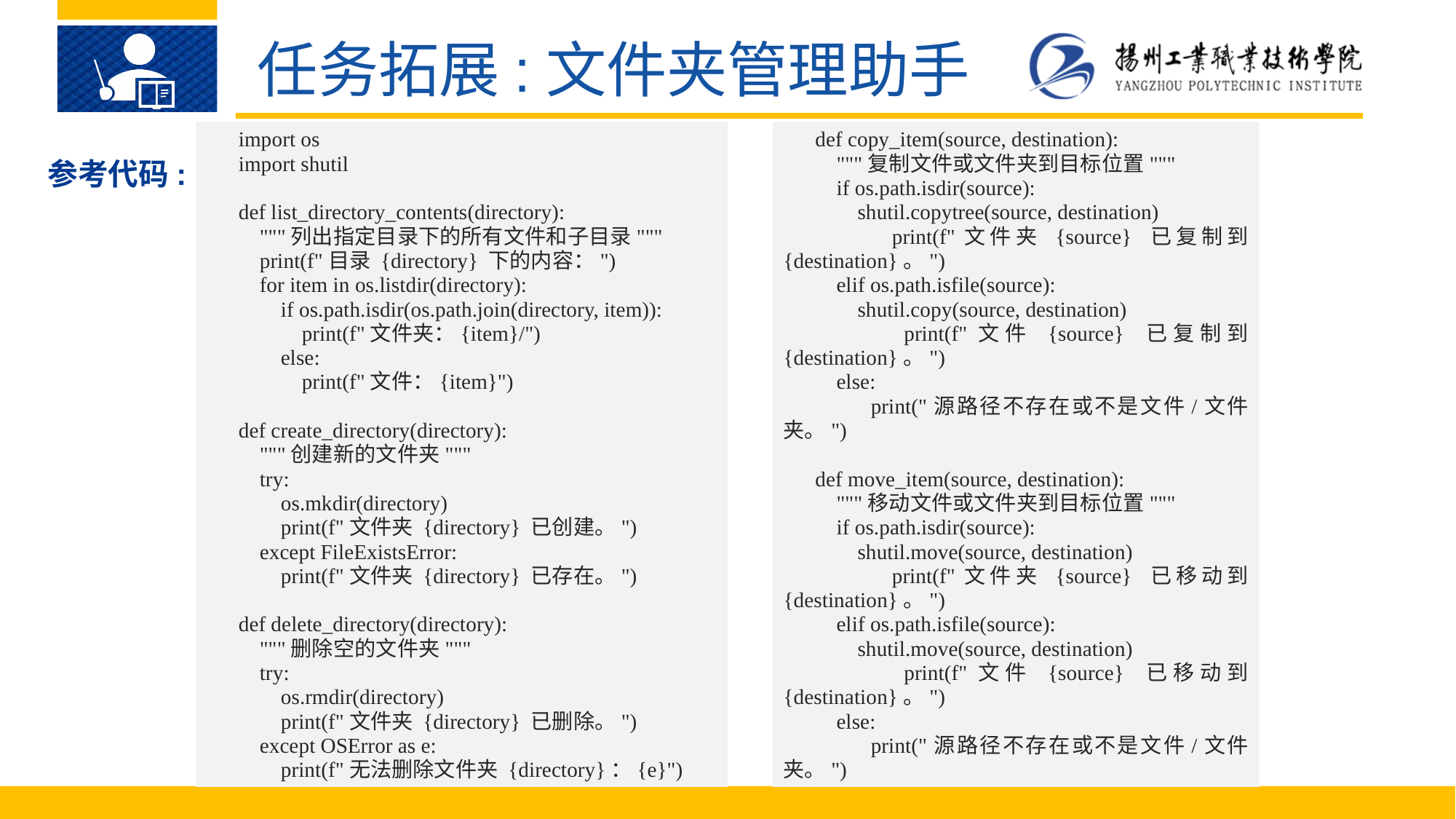

任务拓展:文件夹管理助手
import os
import shutil

def list_directory_contents(directory):
    """列出指定目录下的所有文件和子目录"""
    print(f"目录 {directory} 下的内容：")
    for item in os.listdir(directory):
        if os.path.isdir(os.path.join(directory, item)):
            print(f"文件夹：{item}/")
        else:
            print(f"文件：{item}")

def create_directory(directory):
    """创建新的文件夹"""
    try:
        os.mkdir(directory)
        print(f"文件夹 {directory} 已创建。")
    except FileExistsError:
        print(f"文件夹 {directory} 已存在。")

def delete_directory(directory):
    """删除空的文件夹"""
    try:
        os.rmdir(directory)
        print(f"文件夹 {directory} 已删除。")
    except OSError as e:
        print(f"无法删除文件夹 {directory}：{e}")
def copy_item(source, destination):
    """复制文件或文件夹到目标位置"""
    if os.path.isdir(source):
        shutil.copytree(source, destination)
        print(f"文件夹 {source} 已复制到 {destination}。")
    elif os.path.isfile(source):
        shutil.copy(source, destination)
        print(f"文件 {source} 已复制到 {destination}。")
    else:
        print("源路径不存在或不是文件/文件夹。")

def move_item(source, destination):
    """移动文件或文件夹到目标位置"""
    if os.path.isdir(source):
        shutil.move(source, destination)
        print(f"文件夹 {source} 已移动到 {destination}。")
    elif os.path.isfile(source):
        shutil.move(source, destination)
        print(f"文件 {source} 已移动到 {destination}。")
    else:
        print("源路径不存在或不是文件/文件夹。")
参考代码: